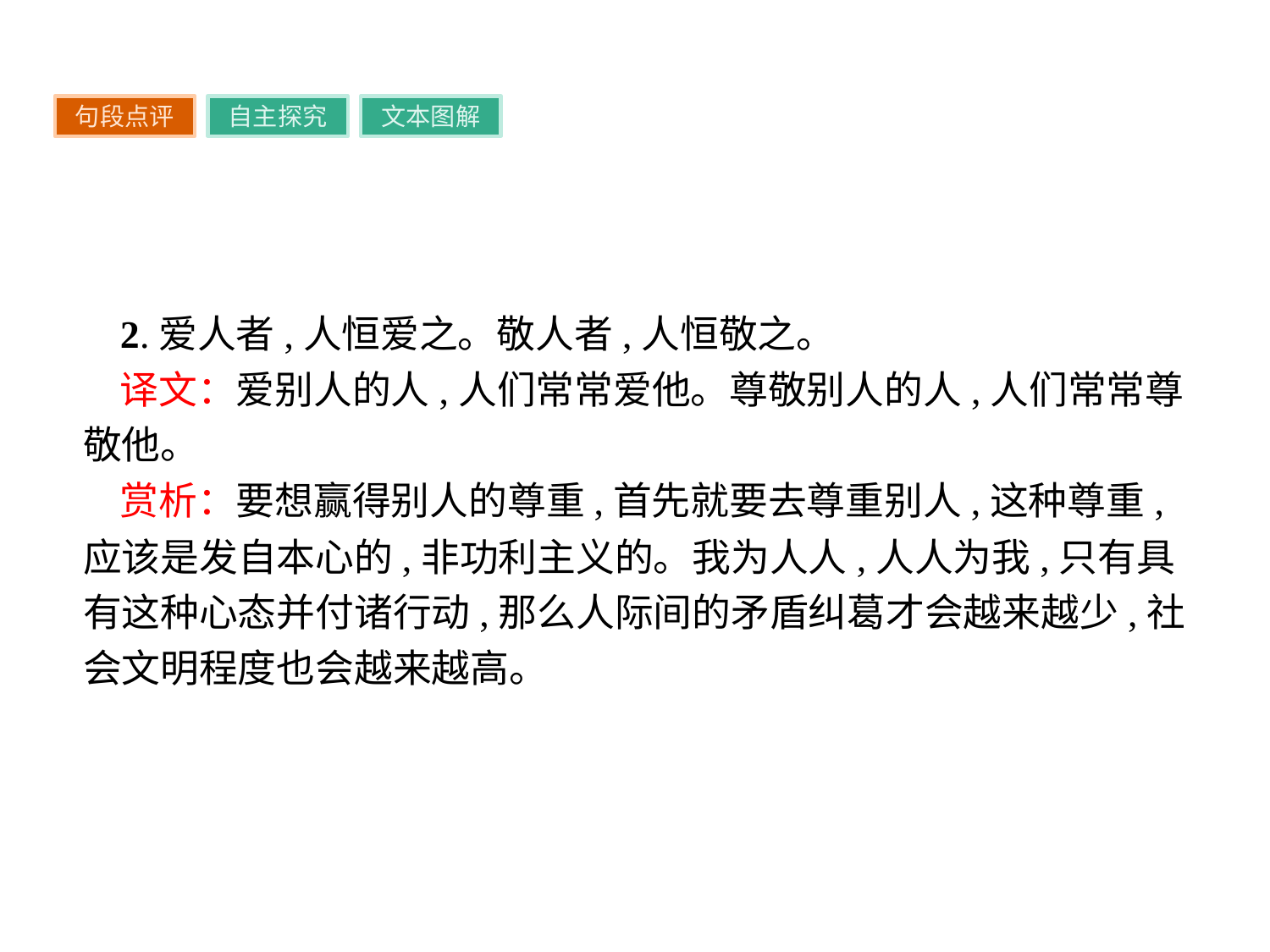

句段点评
自主探究
文本图解
2.爱人者,人恒爱之。敬人者,人恒敬之。
译文：爱别人的人,人们常常爱他。尊敬别人的人,人们常常尊敬他。
赏析：要想赢得别人的尊重,首先就要去尊重别人,这种尊重,应该是发自本心的,非功利主义的。我为人人,人人为我,只有具有这种心态并付诸行动,那么人际间的矛盾纠葛才会越来越少,社会文明程度也会越来越高。